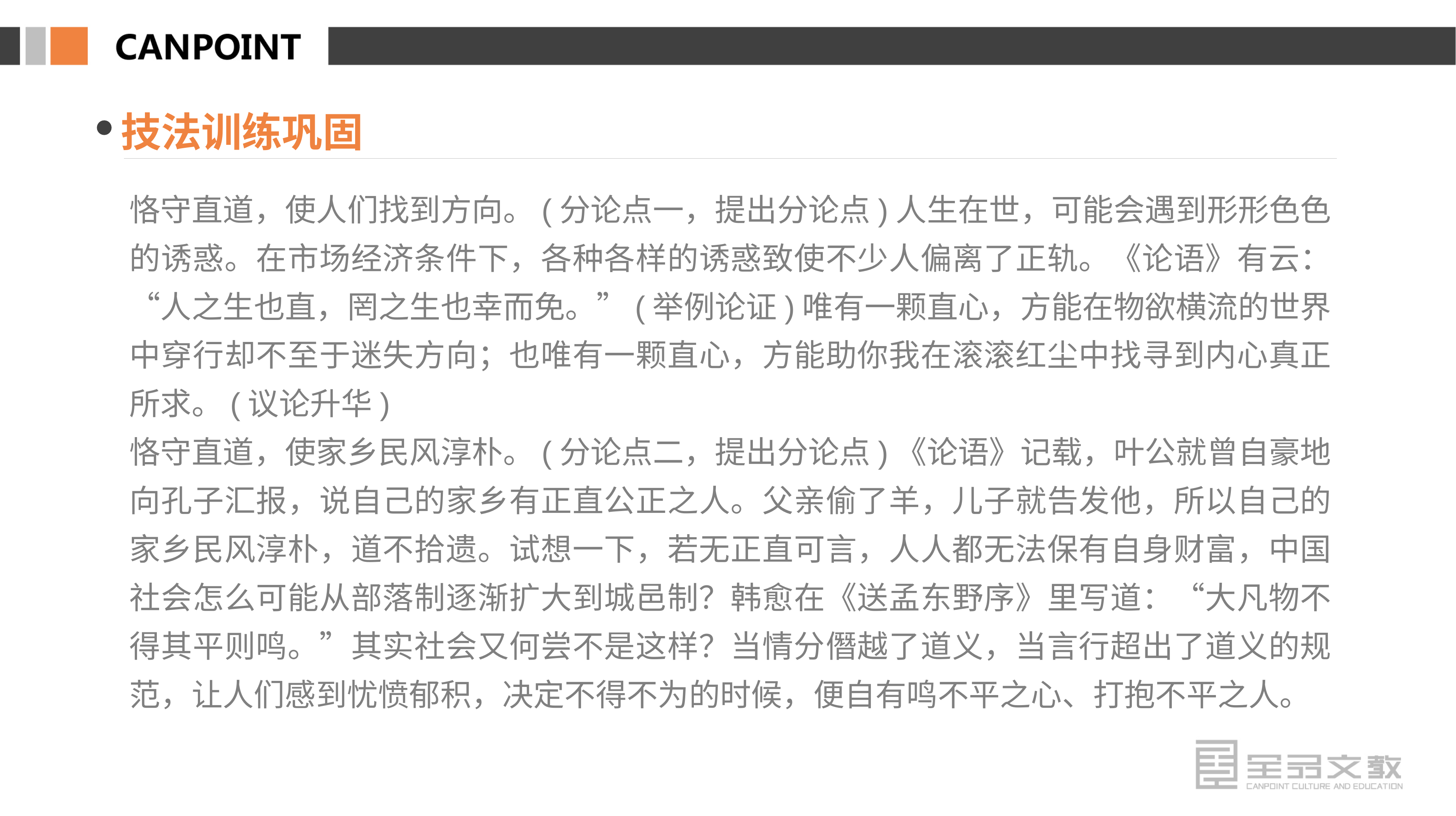

技法训练巩固

恪守直道，使人们找到方向。(分论点一，提出分论点)人生在世，可能会遇到形形色色的诱惑。在市场经济条件下，各种各样的诱惑致使不少人偏离了正轨。《论语》有云：“人之生也直，罔之生也幸而免。”(举例论证)唯有一颗直心，方能在物欲横流的世界中穿行却不至于迷失方向；也唯有一颗直心，方能助你我在滚滚红尘中找寻到内心真正所求。(议论升华)
恪守直道，使家乡民风淳朴。(分论点二，提出分论点)《论语》记载，叶公就曾自豪地向孔子汇报，说自己的家乡有正直公正之人。父亲偷了羊，儿子就告发他，所以自己的家乡民风淳朴，道不拾遗。试想一下，若无正直可言，人人都无法保有自身财富，中国社会怎么可能从部落制逐渐扩大到城邑制？韩愈在《送孟东野序》里写道：“大凡物不得其平则鸣。”其实社会又何尝不是这样？当情分僭越了道义，当言行超出了道义的规范，让人们感到忧愤郁积，决定不得不为的时候，便自有鸣不平之心、打抱不平之人。